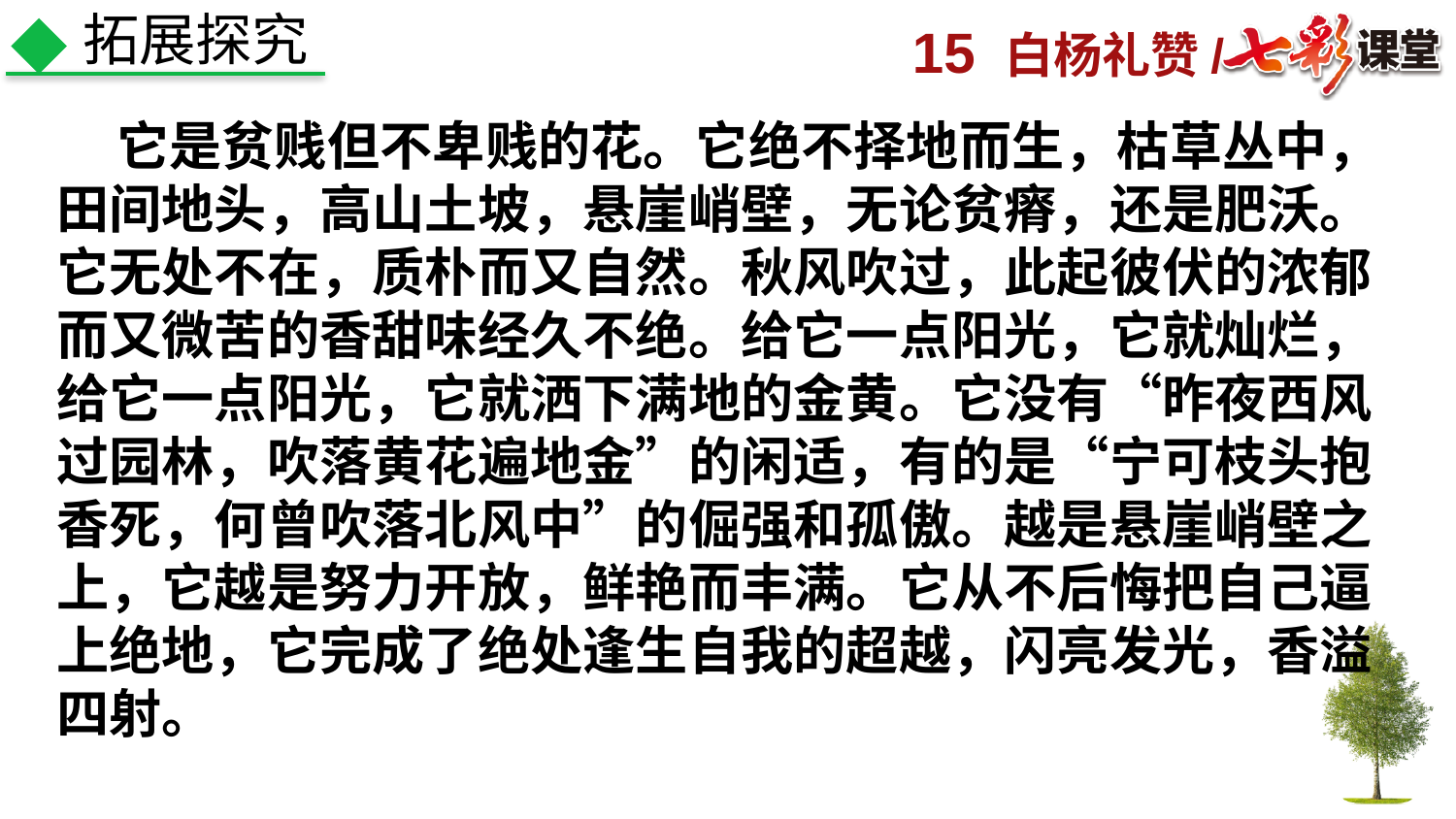

拓展探究

    它是贫贱但不卑贱的花。它绝不择地而生，枯草丛中，田间地头，高山土坡，悬崖峭壁，无论贫瘠，还是肥沃。它无处不在，质朴而又自然。秋风吹过，此起彼伏的浓郁而又微苦的香甜味经久不绝。给它一点阳光，它就灿烂，给它一点阳光，它就洒下满地的金黄。它没有“昨夜西风过园林，吹落黄花遍地金”的闲适，有的是“宁可枝头抱香死，何曾吹落北风中”的倔强和孤傲。越是悬崖峭壁之上，它越是努力开放，鲜艳而丰满。它从不后悔把自己逼上绝地，它完成了绝处逢生自我的超越，闪亮发光，香溢四射。